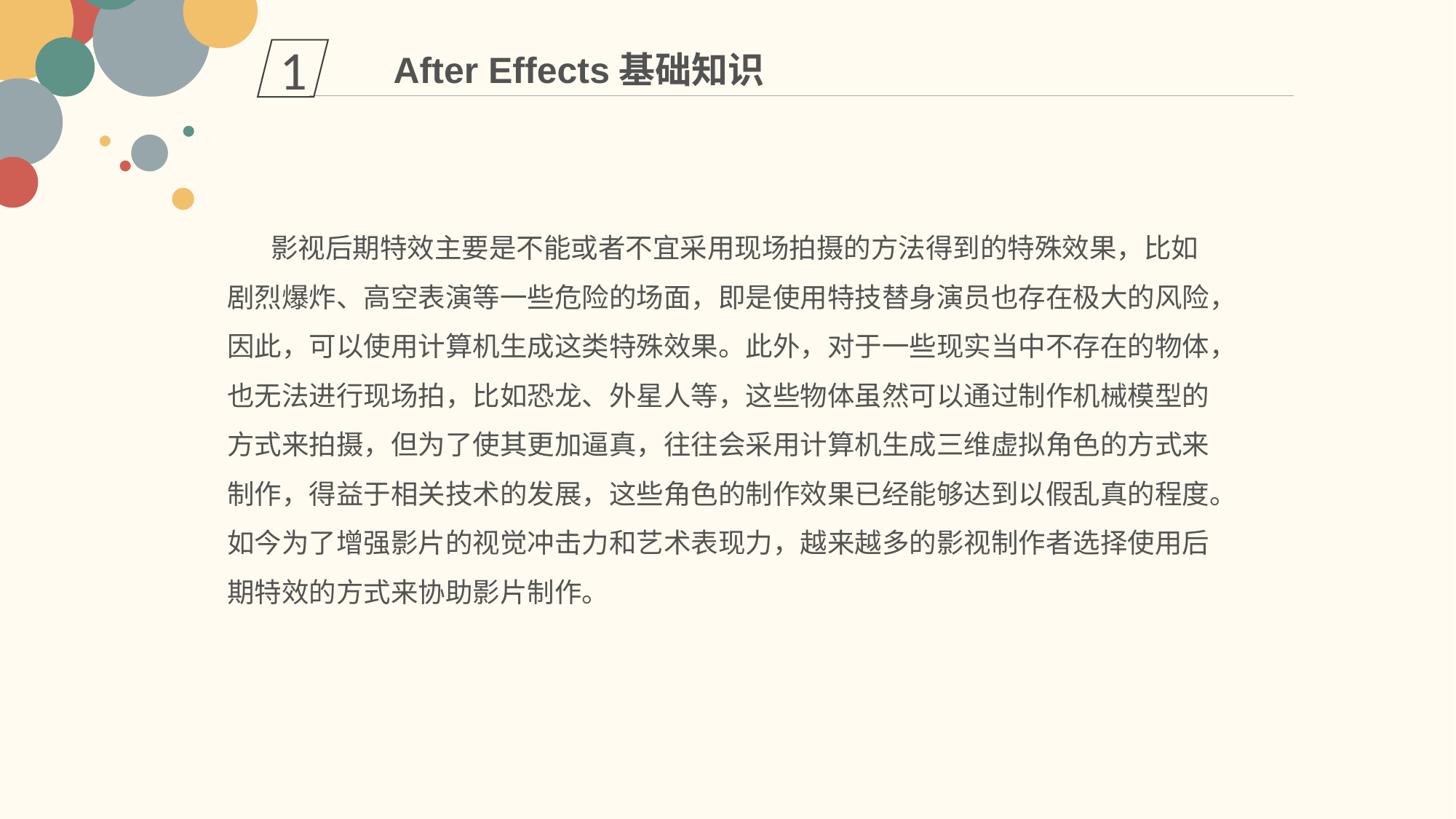

1
After Effects基础知识
      影视后期特效主要是不能或者不宜采用现场拍摄的方法得到的特殊效果，比如剧烈爆炸、高空表演等一些危险的场面，即是使用特技替身演员也存在极大的风险，因此，可以使用计算机生成这类特殊效果。此外，对于一些现实当中不存在的物体，也无法进行现场拍，比如恐龙、外星人等，这些物体虽然可以通过制作机械模型的方式来拍摄，但为了使其更加逼真，往往会采用计算机生成三维虚拟角色的方式来制作，得益于相关技术的发展，这些角色的制作效果已经能够达到以假乱真的程度。如今为了增强影片的视觉冲击力和艺术表现力，越来越多的影视制作者选择使用后期特效的方式来协助影片制作。